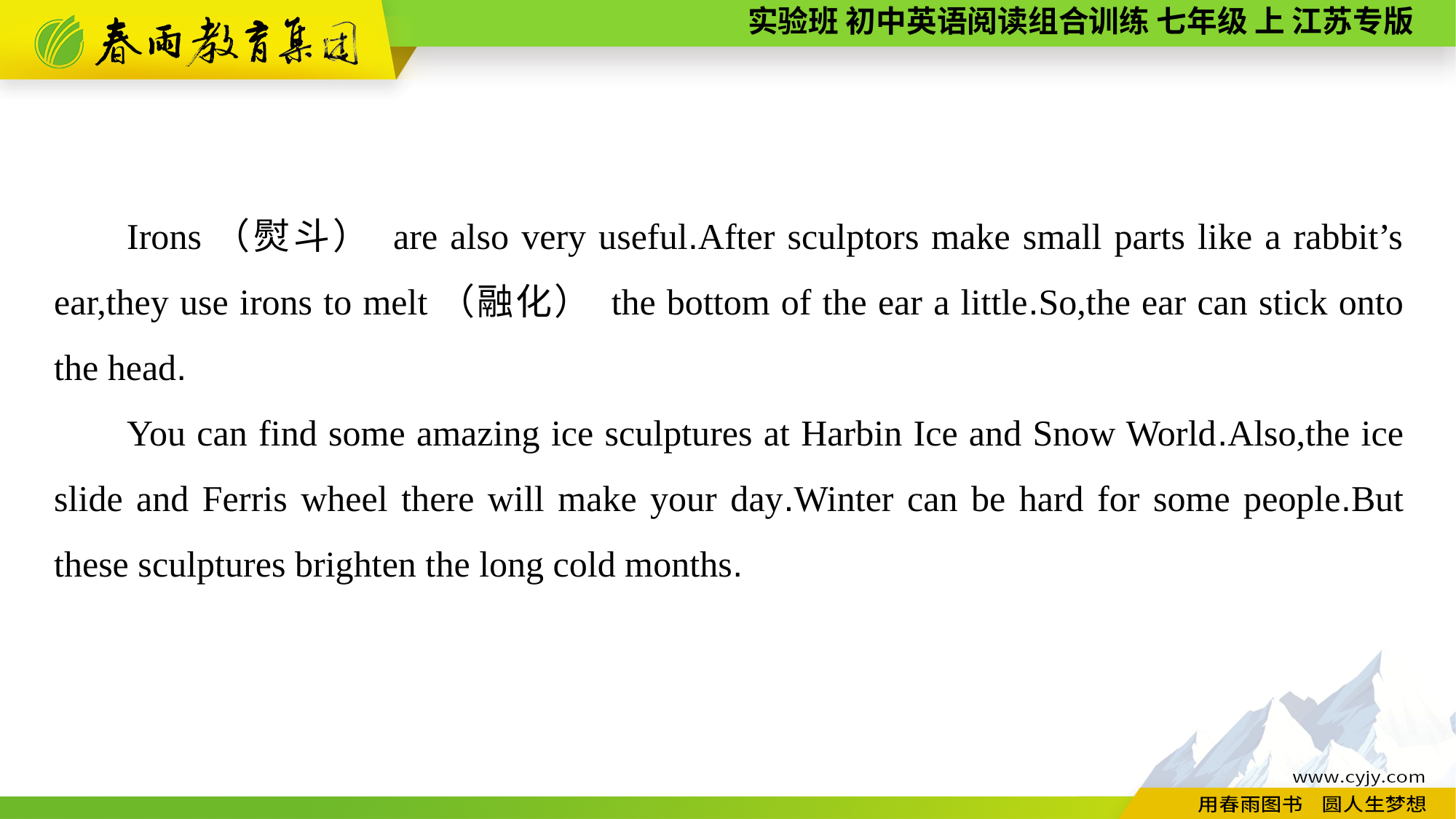

Irons（熨斗） are also very useful.After sculptors make small parts like a rabbit’s ear,they use irons to melt（融化） the bottom of the ear a little.So,the ear can stick onto the head.
You can find some amazing ice sculptures at Harbin Ice and Snow World.Also,the ice slide and Ferris wheel there will make your day.Winter can be hard for some people.But these sculptures brighten the long cold months.